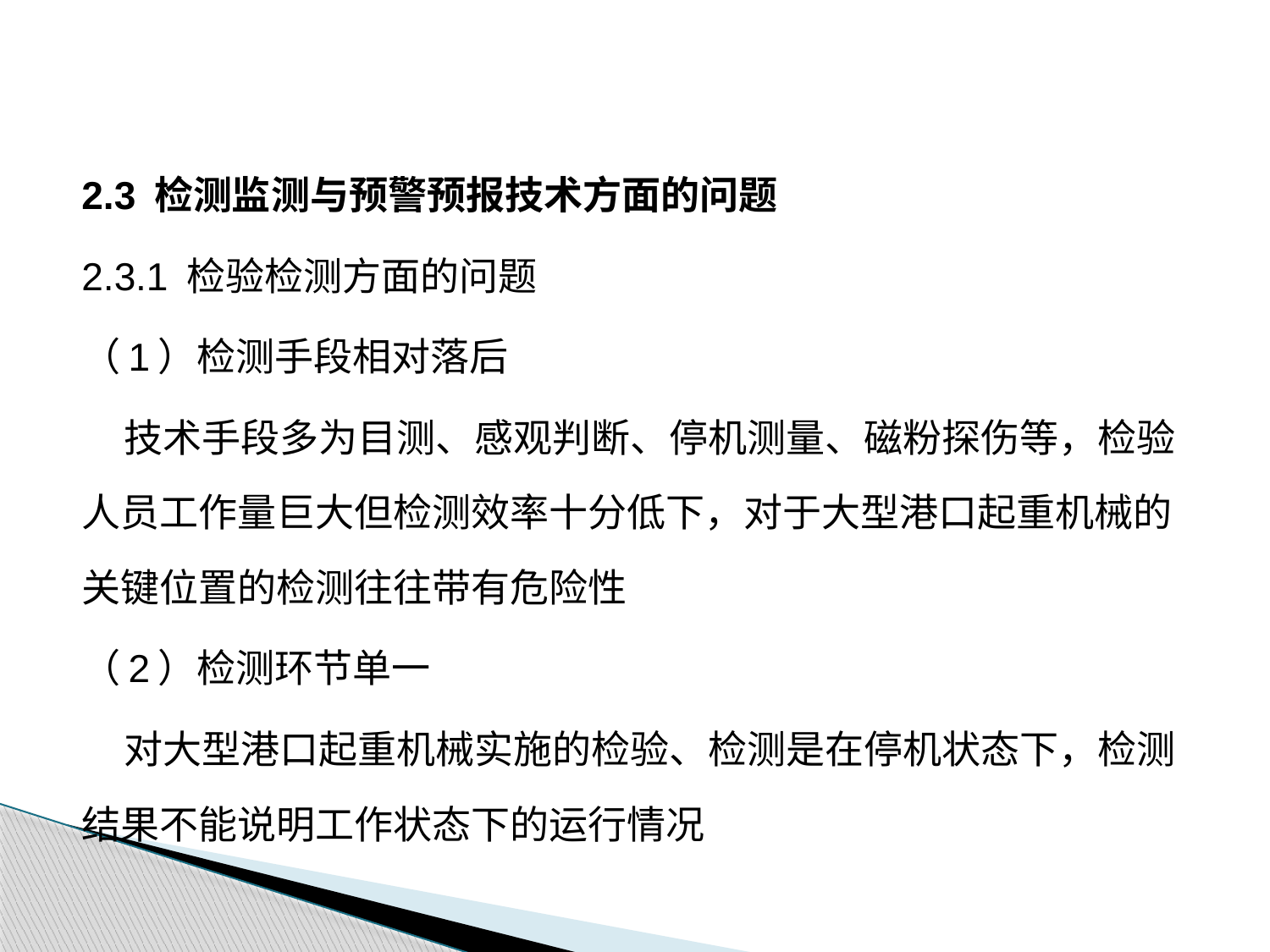

2.3 检测监测与预警预报技术方面的问题
2.3.1 检验检测方面的问题
（1）检测手段相对落后
    技术手段多为目测、感观判断、停机测量、磁粉探伤等，检验人员工作量巨大但检测效率十分低下，对于大型港口起重机械的关键位置的检测往往带有危险性
（2）检测环节单一
    对大型港口起重机械实施的检验、检测是在停机状态下，检测结果不能说明工作状态下的运行情况